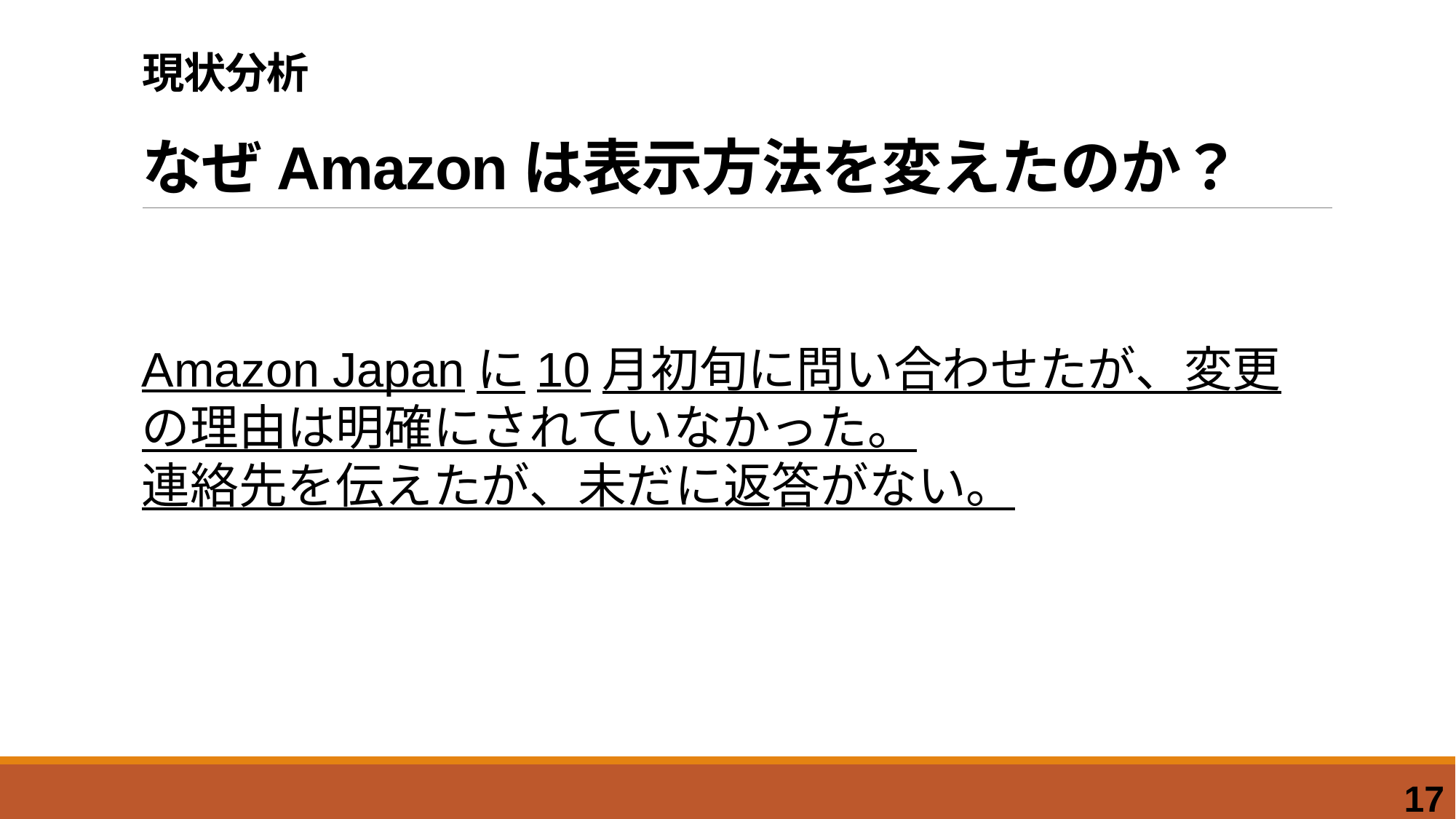

# 現状分析 なぜAmazonは表示方法を変えたのか？
Amazon Japanに10月初旬に問い合わせたが、変更の理由は明確にされていなかった。
連絡先を伝えたが、未だに返答がない。
17